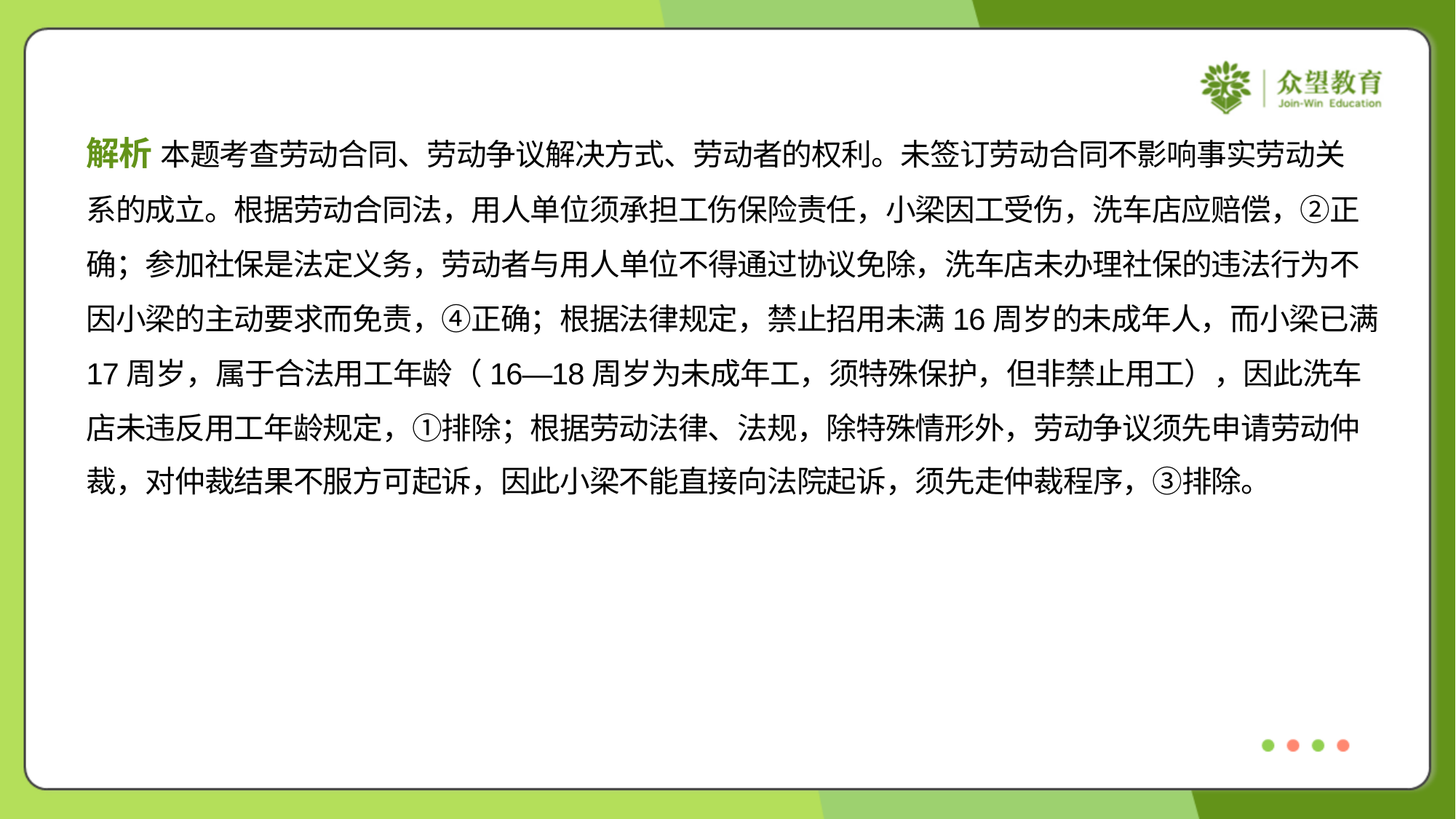

解析 本题考查劳动合同、劳动争议解决方式、劳动者的权利。未签订劳动合同不影响事实劳动关
系的成立。根据劳动合同法，用人单位须承担工伤保险责任，小梁因工受伤，洗车店应赔偿，②正
确；参加社保是法定义务，劳动者与用人单位不得通过协议免除，洗车店未办理社保的违法行为不
因小梁的主动要求而免责，④正确；根据法律规定，禁止招用未满16周岁的未成年人，而小梁已满
17周岁，属于合法用工年龄（16—18周岁为未成年工，须特殊保护，但非禁止用工），因此洗车
店未违反用工年龄规定，①排除；根据劳动法律、法规，除特殊情形外，劳动争议须先申请劳动仲
裁，对仲裁结果不服方可起诉，因此小梁不能直接向法院起诉，须先走仲裁程序，③排除。